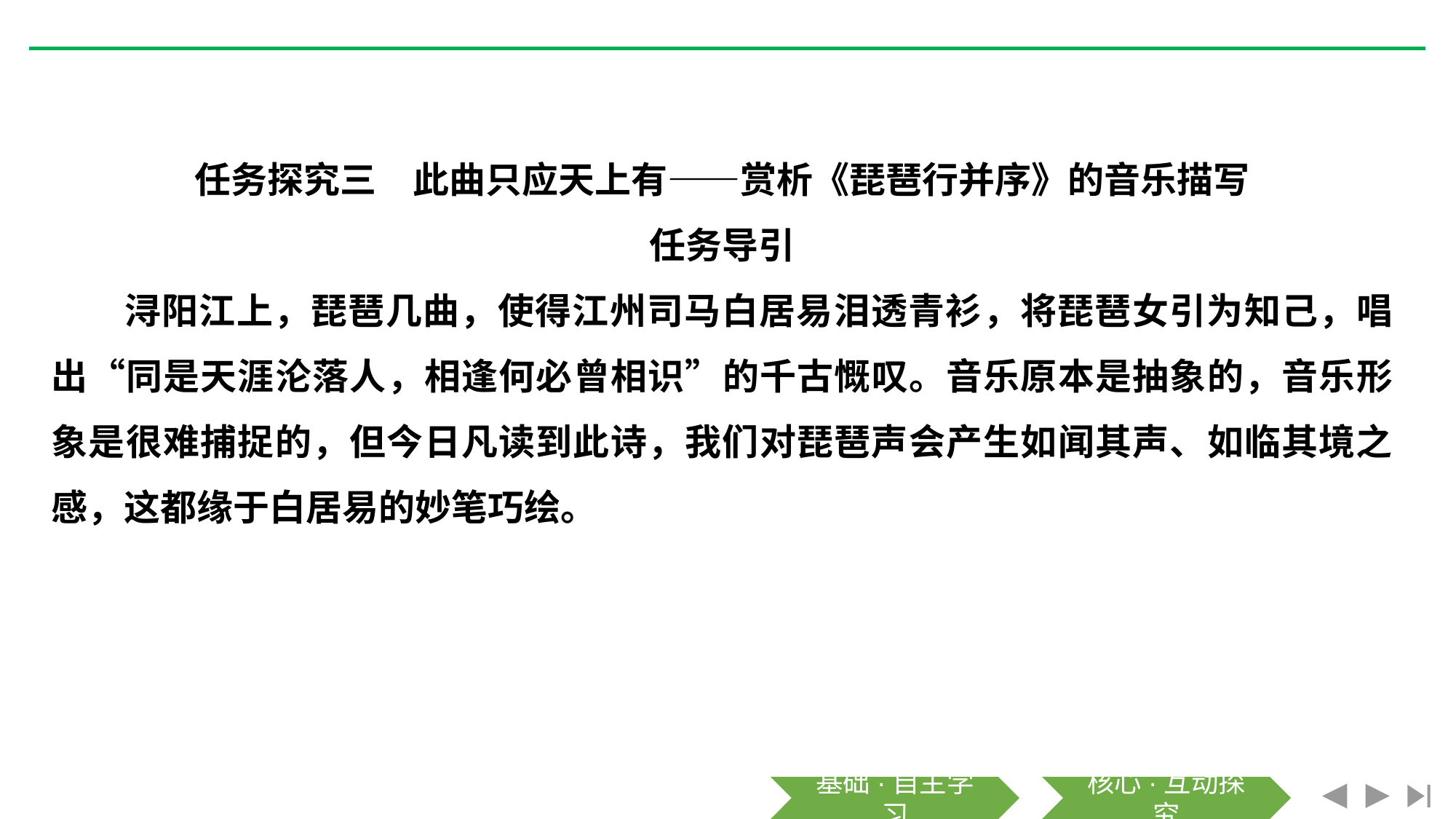

任务探究三　此曲只应天上有——赏析《琵琶行并序》的音乐描写
任务导引
浔阳江上，琵琶几曲，使得江州司马白居易泪透青衫，将琵琶女引为知己，唱出“同是天涯沦落人，相逢何必曾相识”的千古慨叹。音乐原本是抽象的，音乐形象是很难捕捉的，但今日凡读到此诗，我们对琵琶声会产生如闻其声、如临其境之感，这都缘于白居易的妙笔巧绘。